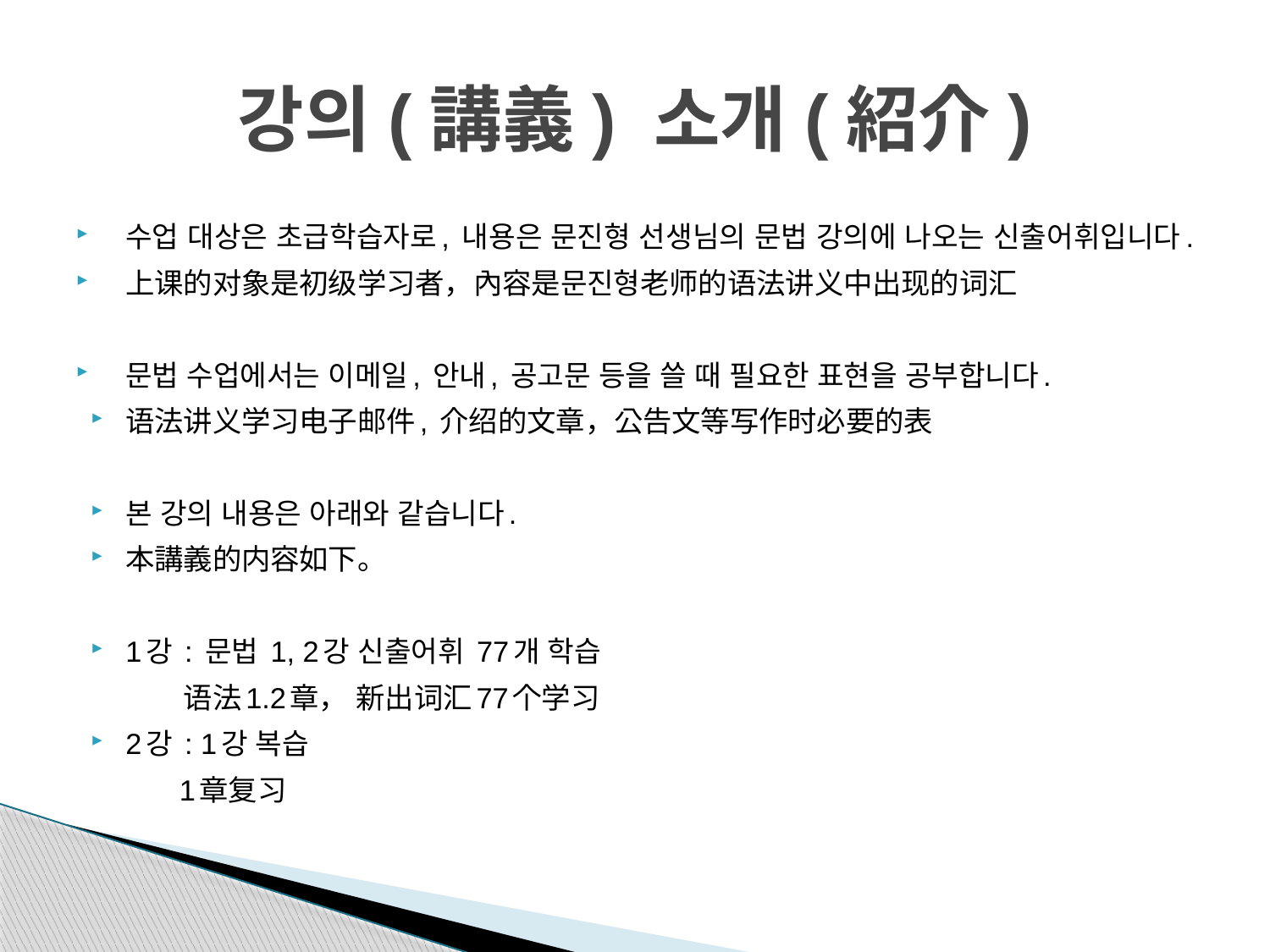

# 강의(講義) 소개(紹介)
수업 대상은 초급학습자로, 내용은 문진형 선생님의 문법 강의에 나오는 신출어휘입니다.
上课的对象是初级学习者，內容是문진형老师的语法讲义中出现的词汇

문법 수업에서는 이메일, 안내, 공고문 등을 쓸 때 필요한 표현을 공부합니다.
语法讲义学习电子邮件, 介绍的文章，公告文等写作时必要的表

본 강의 내용은 아래와 같습니다.
本講義的内容如下。

1강 : 문법 1, 2강 신출어휘 77개 학습
           语法1.2章， 新出词汇77个学习
2강 : 1강 복습
           1章复习